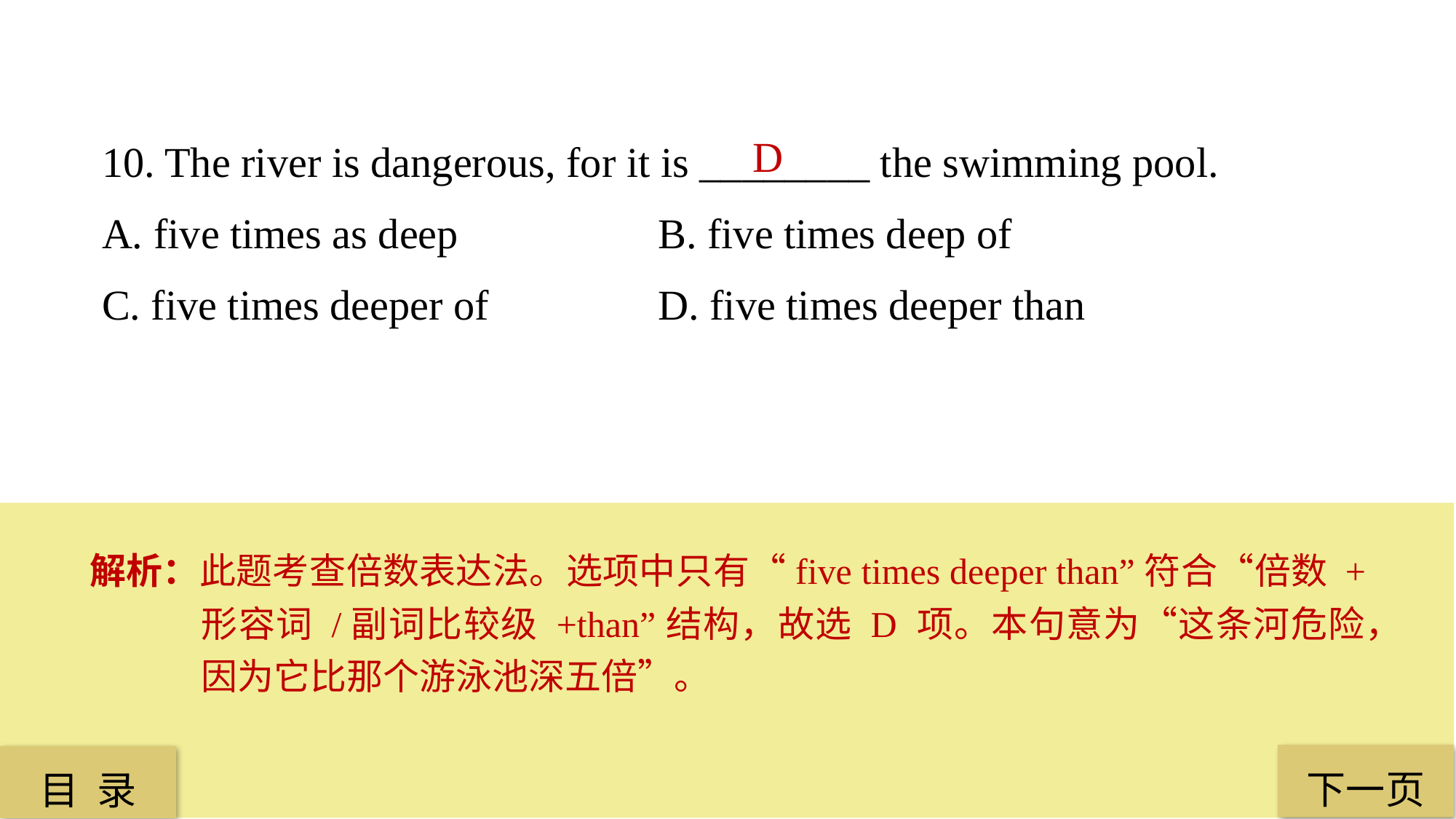

10. The river is dangerous, for it is ________ the swimming pool.
A. five times as deep	 	 B. five times deep of
C. five times deeper of		 D. five times deeper than
D
解析：此题考查倍数表达法。选项中只有“five times deeper than”符合“倍数 + 形容词 /副词比较级 +than”结构，故选 D 项。本句意为“这条河危险，因为它比那个游泳池深五倍”。